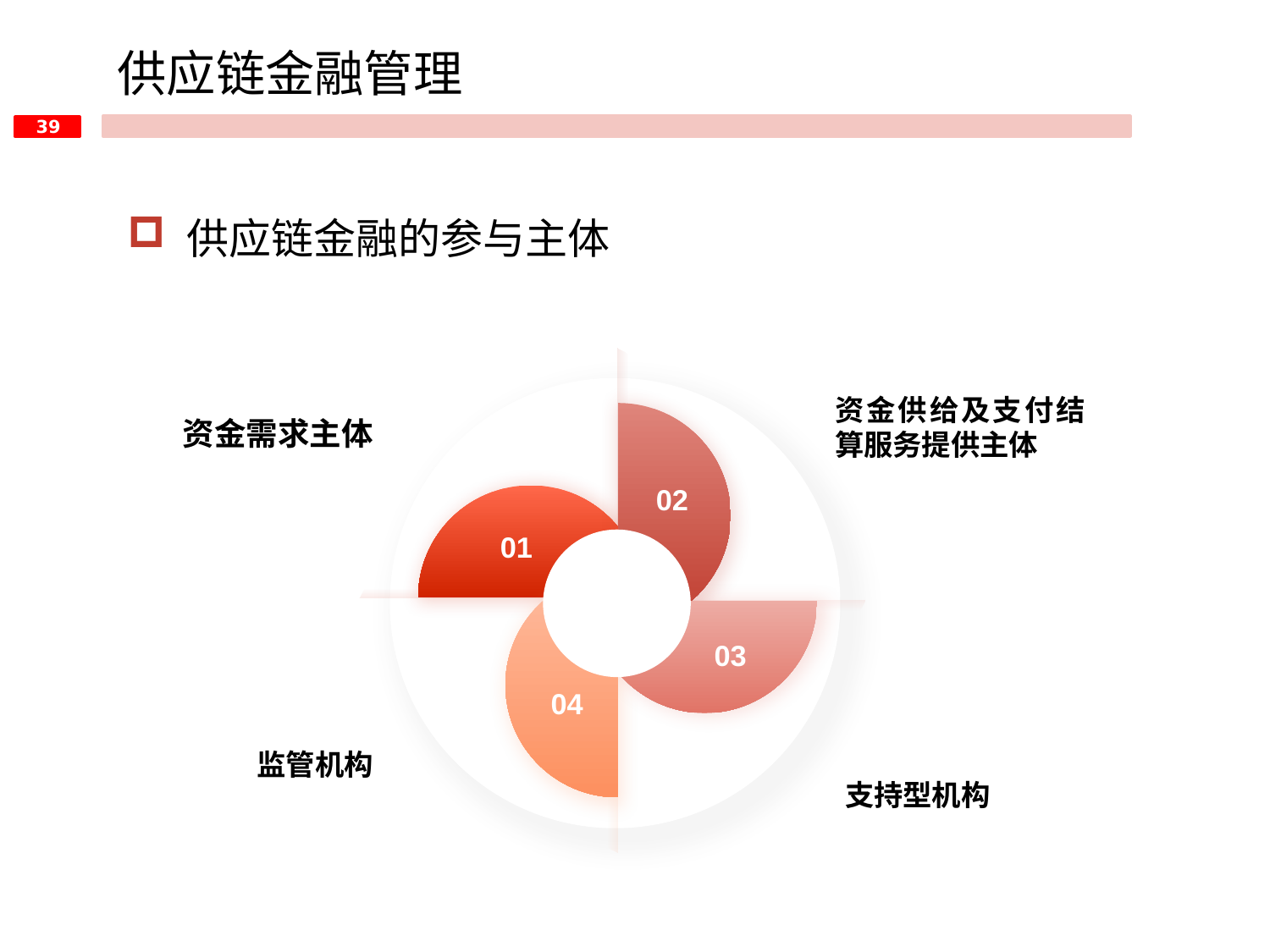

供应链金融管理
39
 供应链金融的参与主体

资金需求主体
资金供给及支付结算服务提供主体
02

01

04

03
监管机构
支持型机构